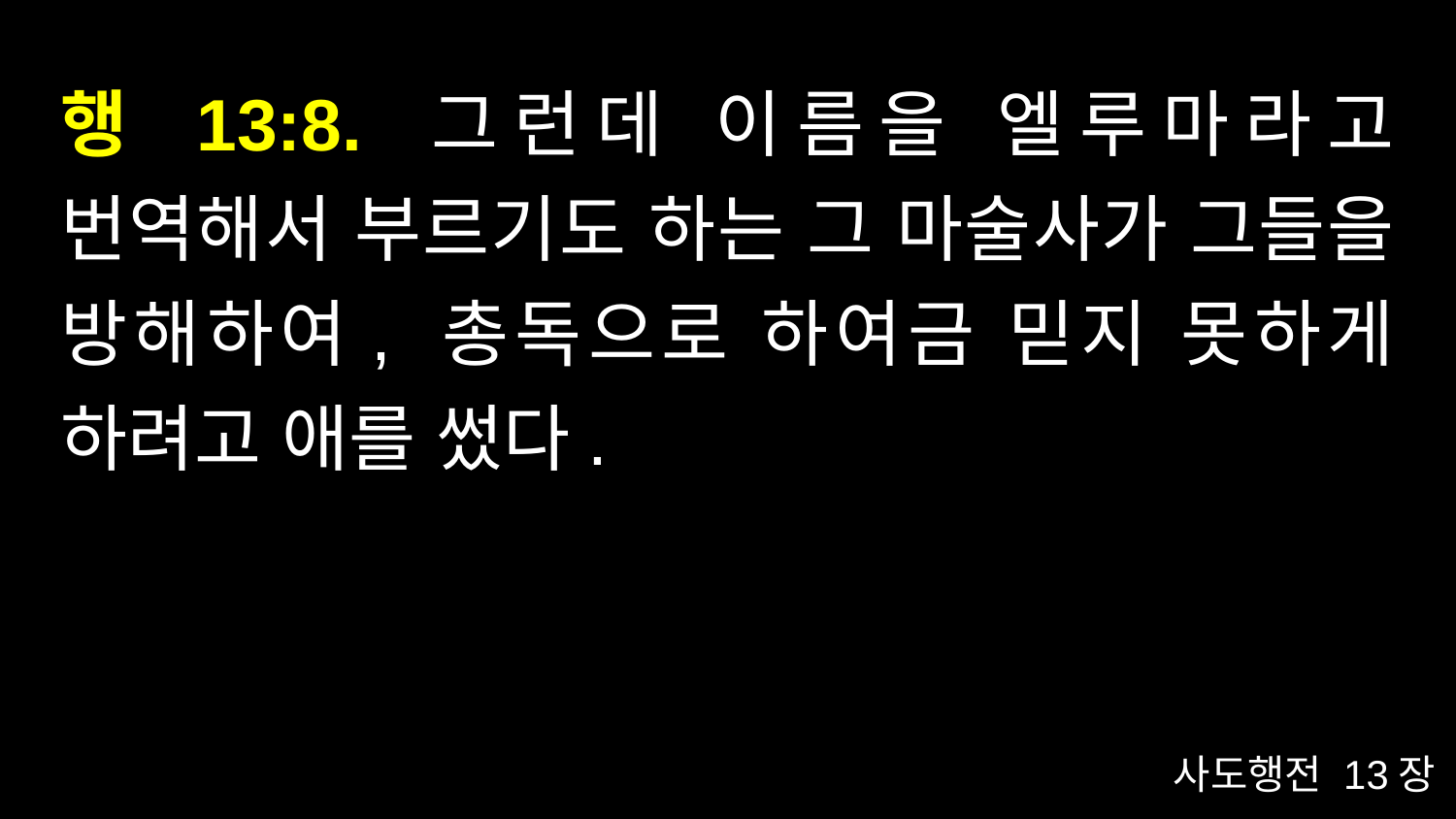

# 행 13:8. 그런데 이름을 엘루마라고 번역해서 부르기도 하는 그 마술사가 그들을 방해하여, 총독으로 하여금 믿지 못하게 하려고 애를 썼다.
사도행전 13장